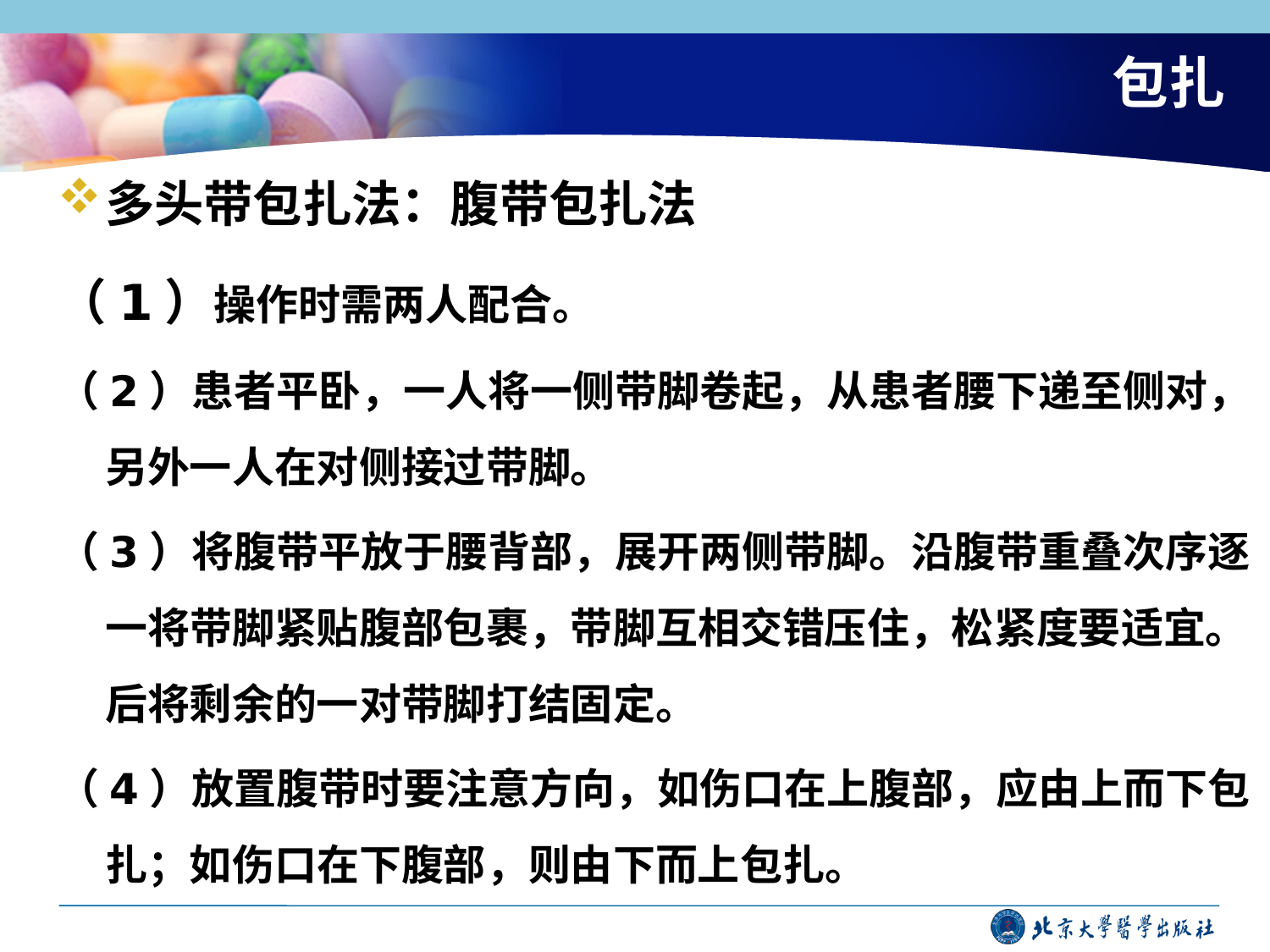

# 包扎
多头带包扎法：腹带包扎法
（1）操作时需两人配合。
（2）患者平卧，一人将一侧带脚卷起，从患者腰下递至侧对，另外一人在对侧接过带脚。
（3）将腹带平放于腰背部，展开两侧带脚。沿腹带重叠次序逐一将带脚紧贴腹部包裹，带脚互相交错压住，松紧度要适宜。后将剩余的一对带脚打结固定。
（4）放置腹带时要注意方向，如伤口在上腹部，应由上而下包扎；如伤口在下腹部，则由下而上包扎。